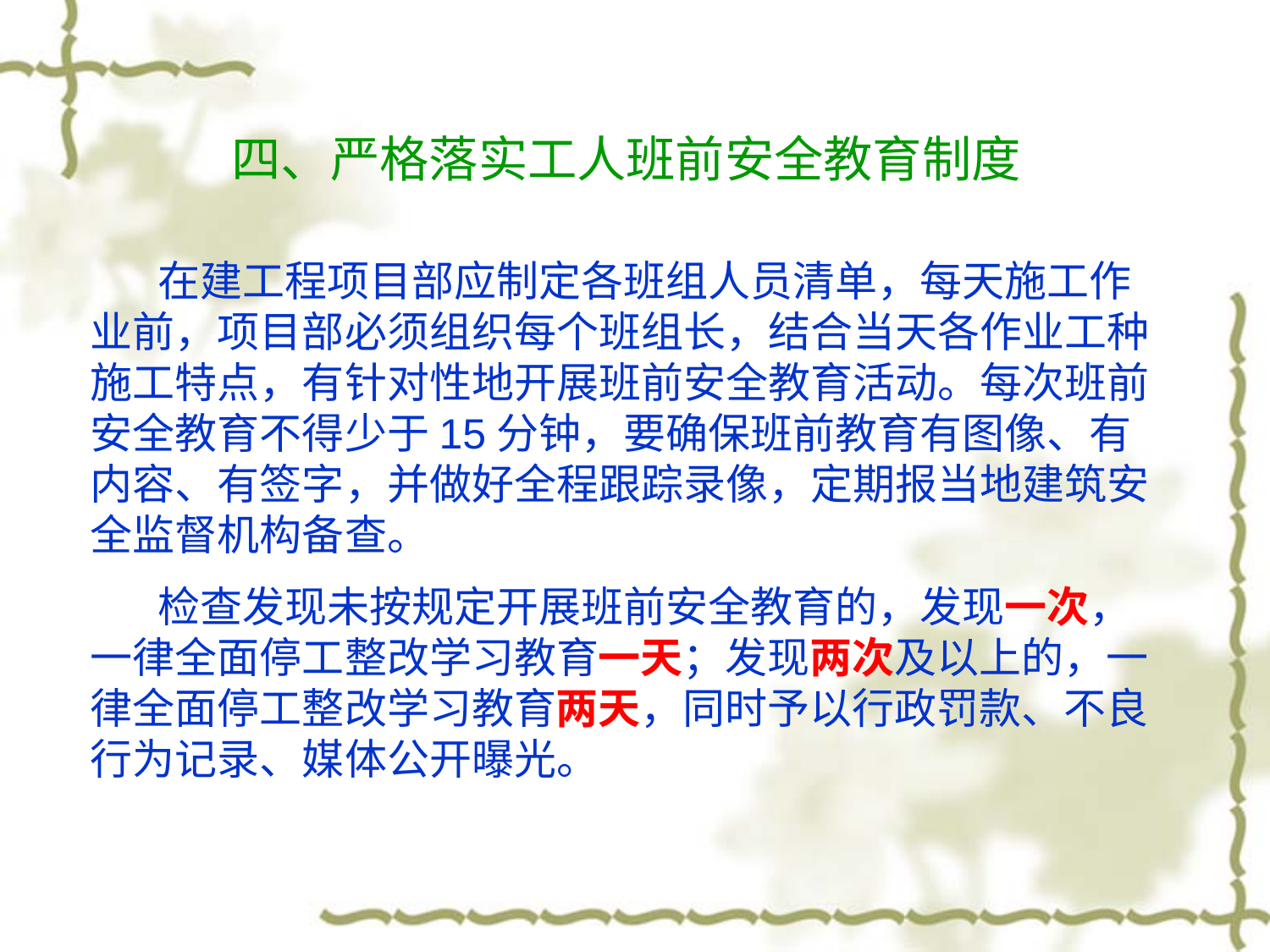

# 四、严格落实工人班前安全教育制度
      在建工程项目部应制定各班组人员清单，每天施工作业前，项目部必须组织每个班组长，结合当天各作业工种施工特点，有针对性地开展班前安全教育活动。每次班前安全教育不得少于15分钟，要确保班前教育有图像、有内容、有签字，并做好全程跟踪录像，定期报当地建筑安全监督机构备查。
      检查发现未按规定开展班前安全教育的，发现一次，一律全面停工整改学习教育一天；发现两次及以上的，一律全面停工整改学习教育两天，同时予以行政罚款、不良行为记录、媒体公开曝光。